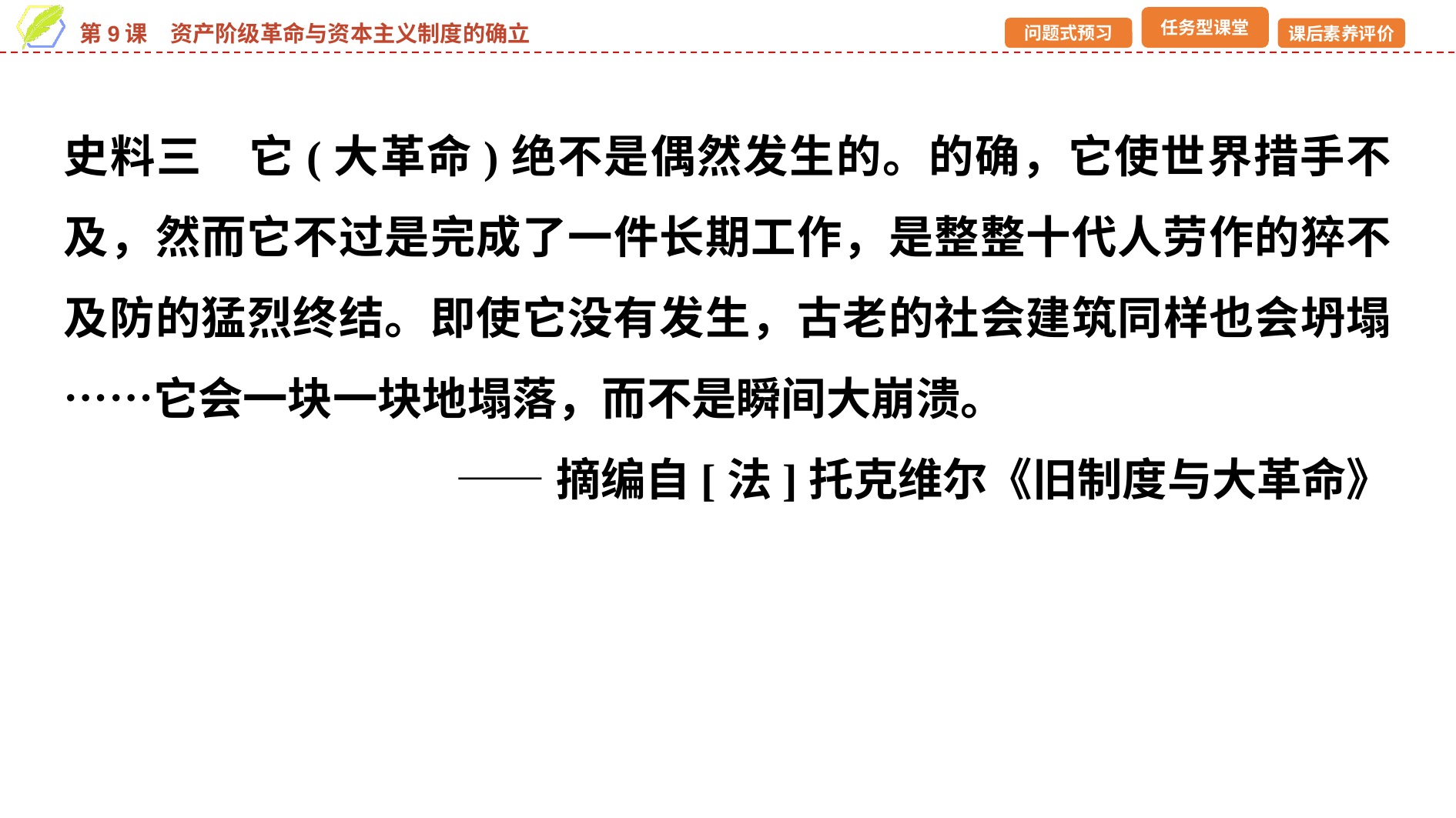

史料三　它(大革命)绝不是偶然发生的。的确，它使世界措手不及，然而它不过是完成了一件长期工作，是整整十代人劳作的猝不及防的猛烈终结。即使它没有发生，古老的社会建筑同样也会坍塌……它会一块一块地塌落，而不是瞬间大崩溃。
——摘编自[法]托克维尔《旧制度与大革命》